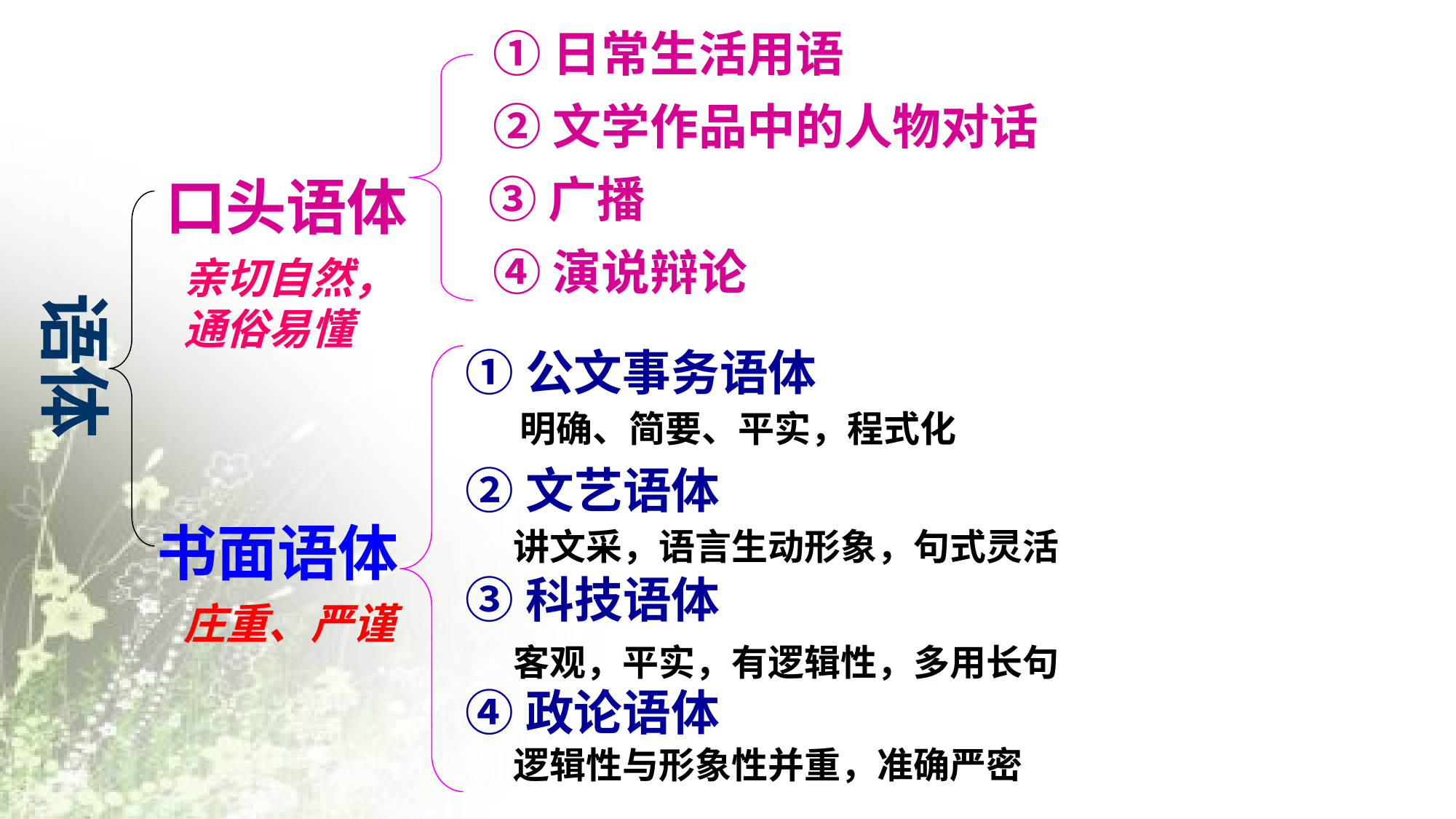

①日常生活用语

②文学作品中的人物对话
口头语体
③广播

④演说辩论
亲切自然，
通俗易懂
语体

①公文事务语体

明确、简要、平实，程式化
②文艺语体
书面语体
讲文采，语言生动形象，句式灵活
③科技语体
庄重、严谨
客观，平实，有逻辑性，多用长句
④政论语体
逻辑性与形象性并重，准确严密